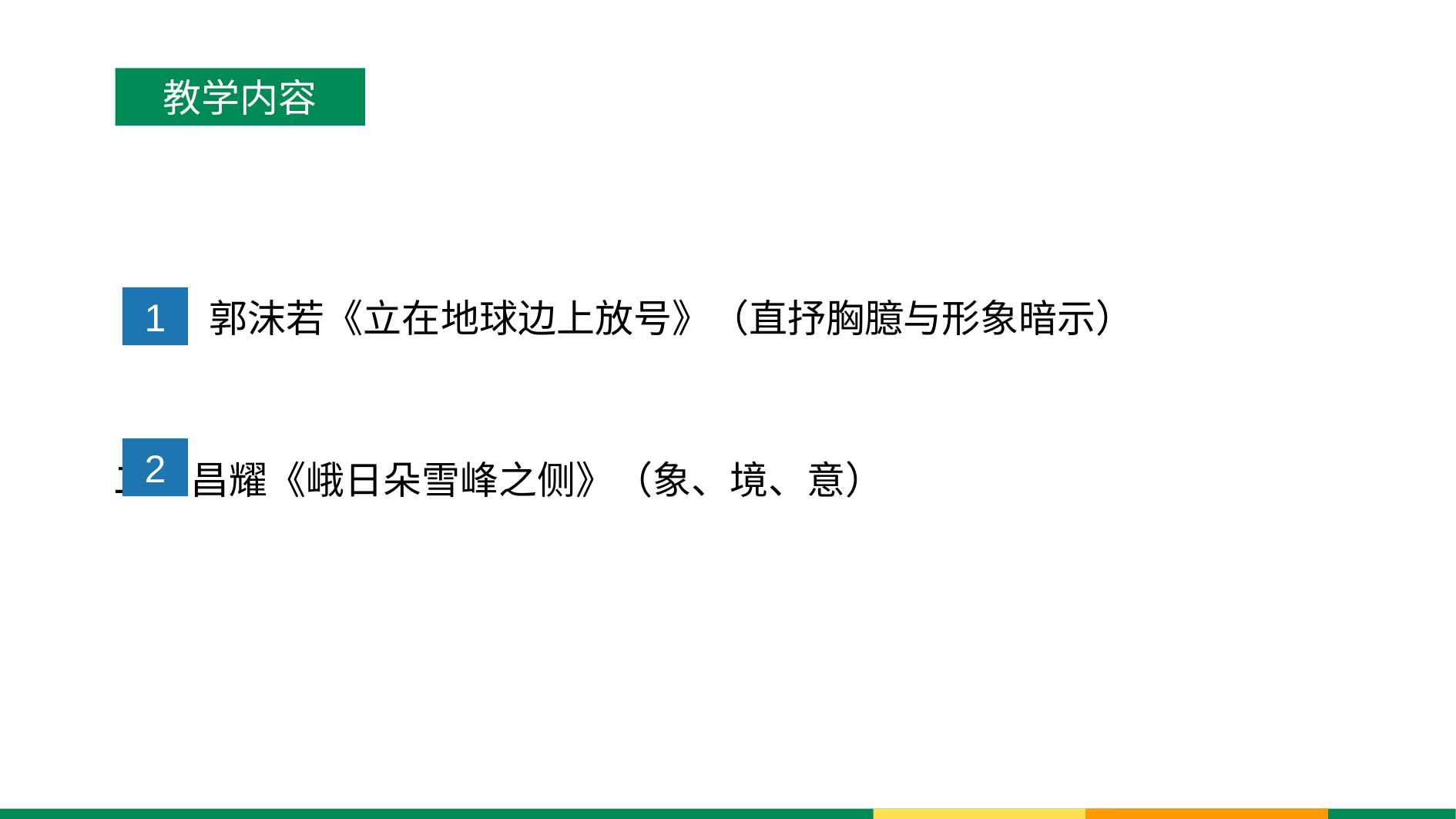

教学内容
          郭沫若《立在地球边上放号》（直抒胸臆与形象暗示）

二、昌耀《峨日朵雪峰之侧》（象、境、意）
1
2